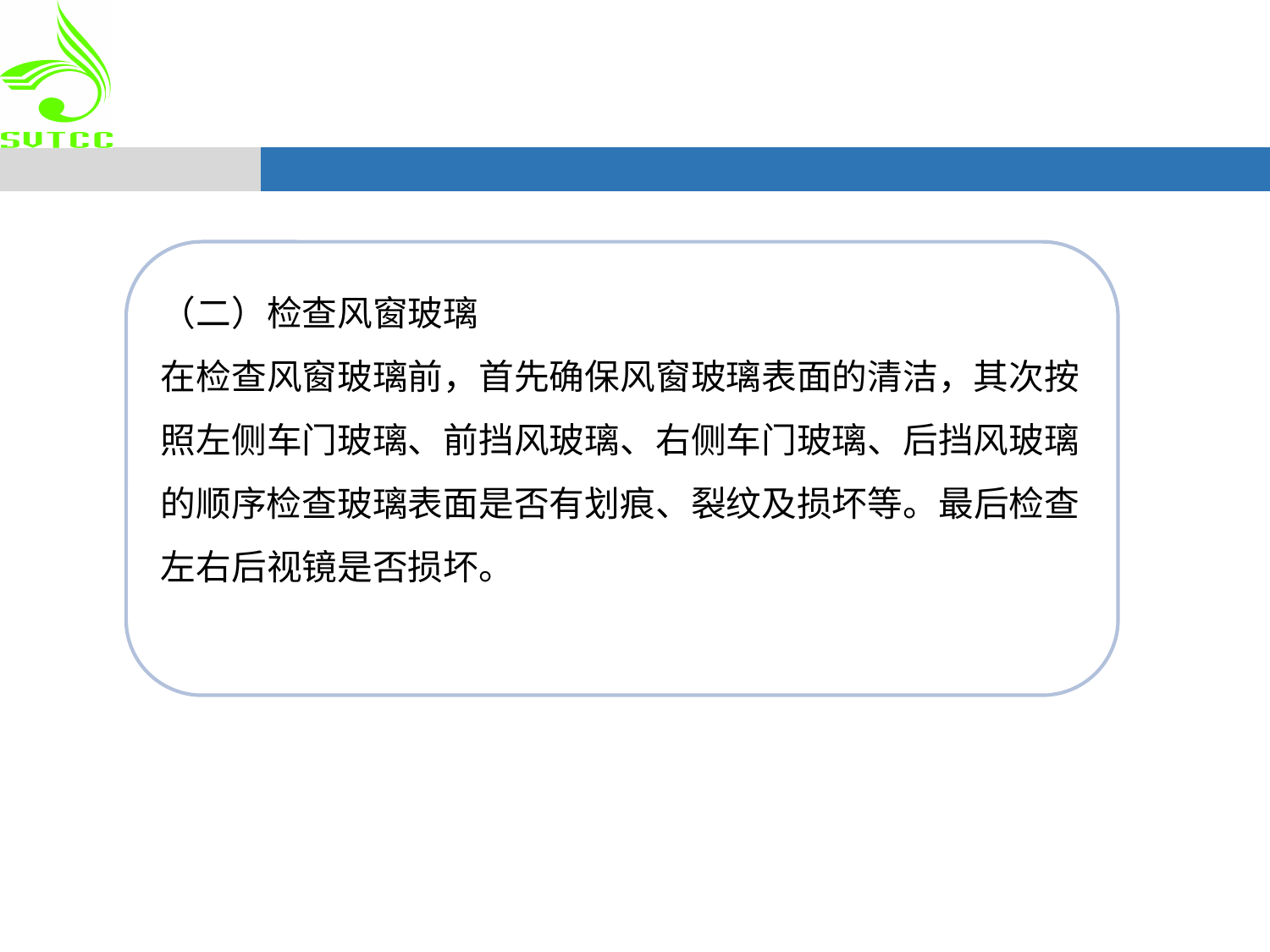

（二）检查风窗玻璃
在检查风窗玻璃前，首先确保风窗玻璃表面的清洁，其次按照左侧车门玻璃、前挡风玻璃、右侧车门玻璃、后挡风玻璃的顺序检查玻璃表面是否有划痕、裂纹及损坏等。最后检查左右后视镜是否损坏。